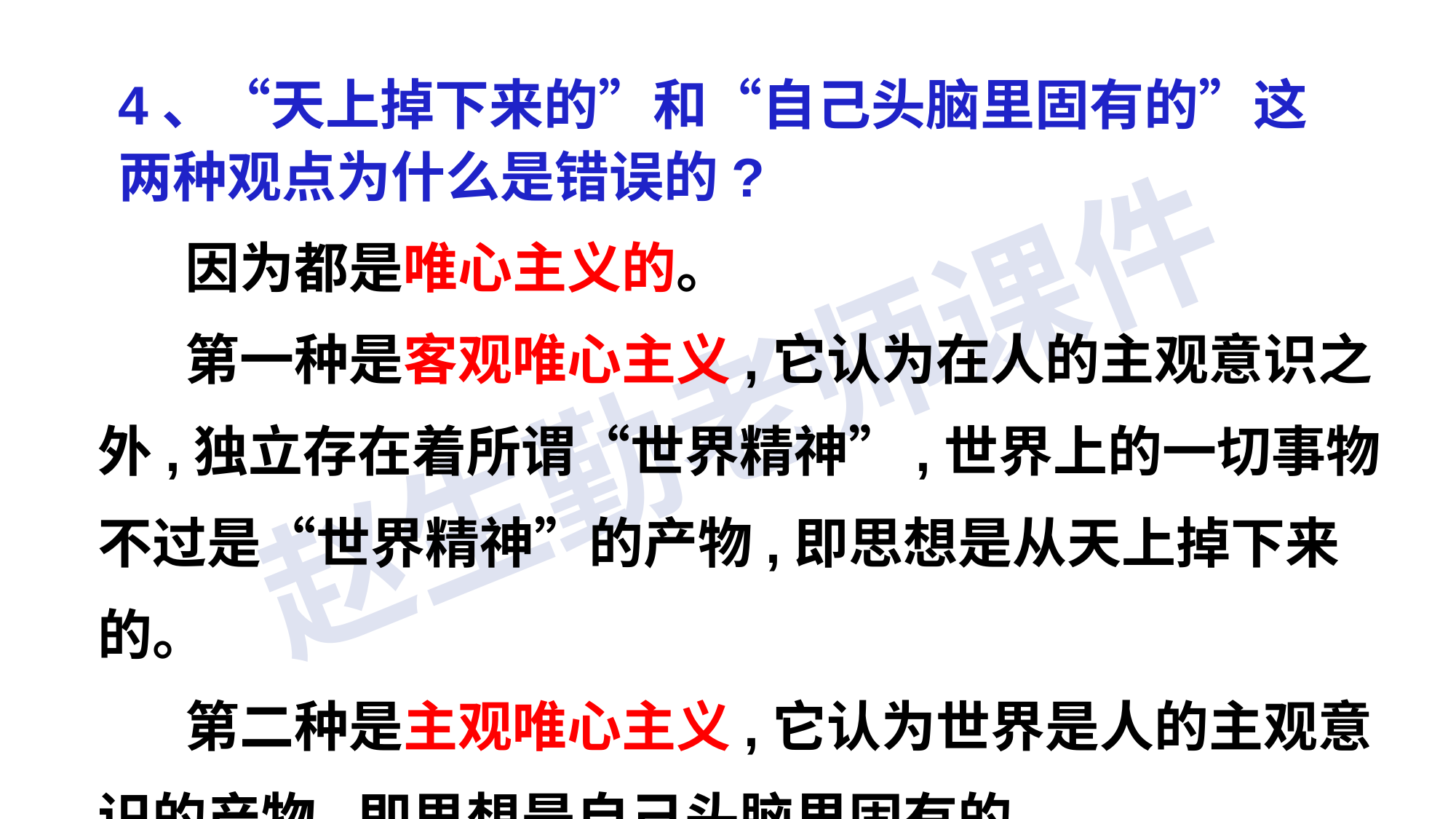

4、“天上掉下来的”和“自己头脑里固有的”这两种观点为什么是错误的?
      因为都是唯心主义的。
      第一种是客观唯心主义,它认为在人的主观意识之外,独立存在着所谓“世界精神”,世界上的一切事物不过是“世界精神”的产物,即思想是从天上掉下来的。
      第二种是主观唯心主义,它认为世界是人的主观意识的产物,即思想是自己头脑里固有的。